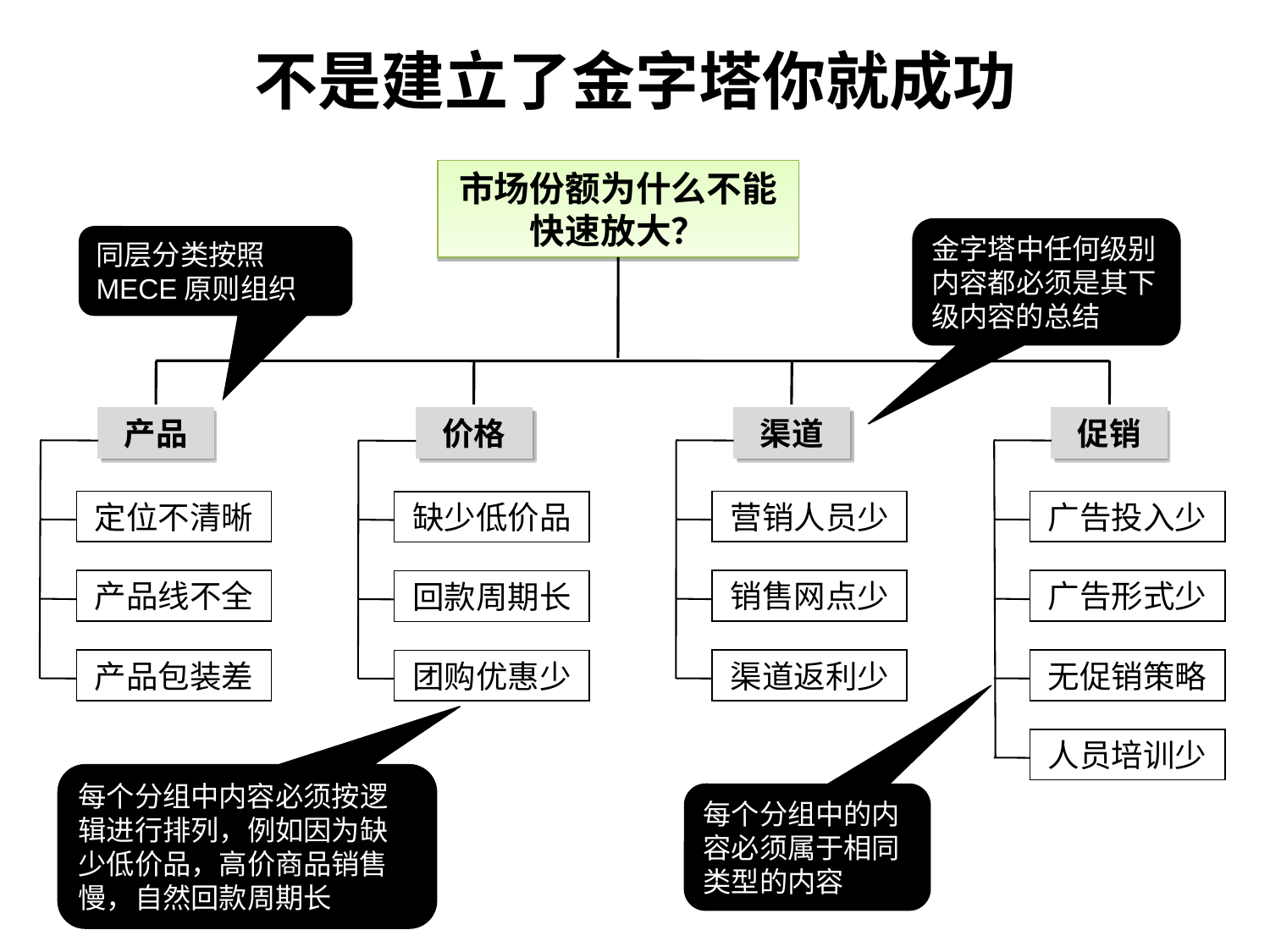

不是建立了金字塔你就成功
市场份额为什么不能快速放大？
金字塔中任何级别内容都必须是其下级内容的总结
同层分类按照MECE原则组织
产品
价格
渠道
促销
定位不清晰
营销人员少
广告投入少
缺少低价品
产品线不全
销售网点少
广告形式少
回款周期长
产品包装差
渠道返利少
无促销策略
团购优惠少
人员培训少
每个分组中内容必须按逻辑进行排列，例如因为缺少低价品，高价商品销售慢，自然回款周期长
每个分组中的内容必须属于相同类型的内容